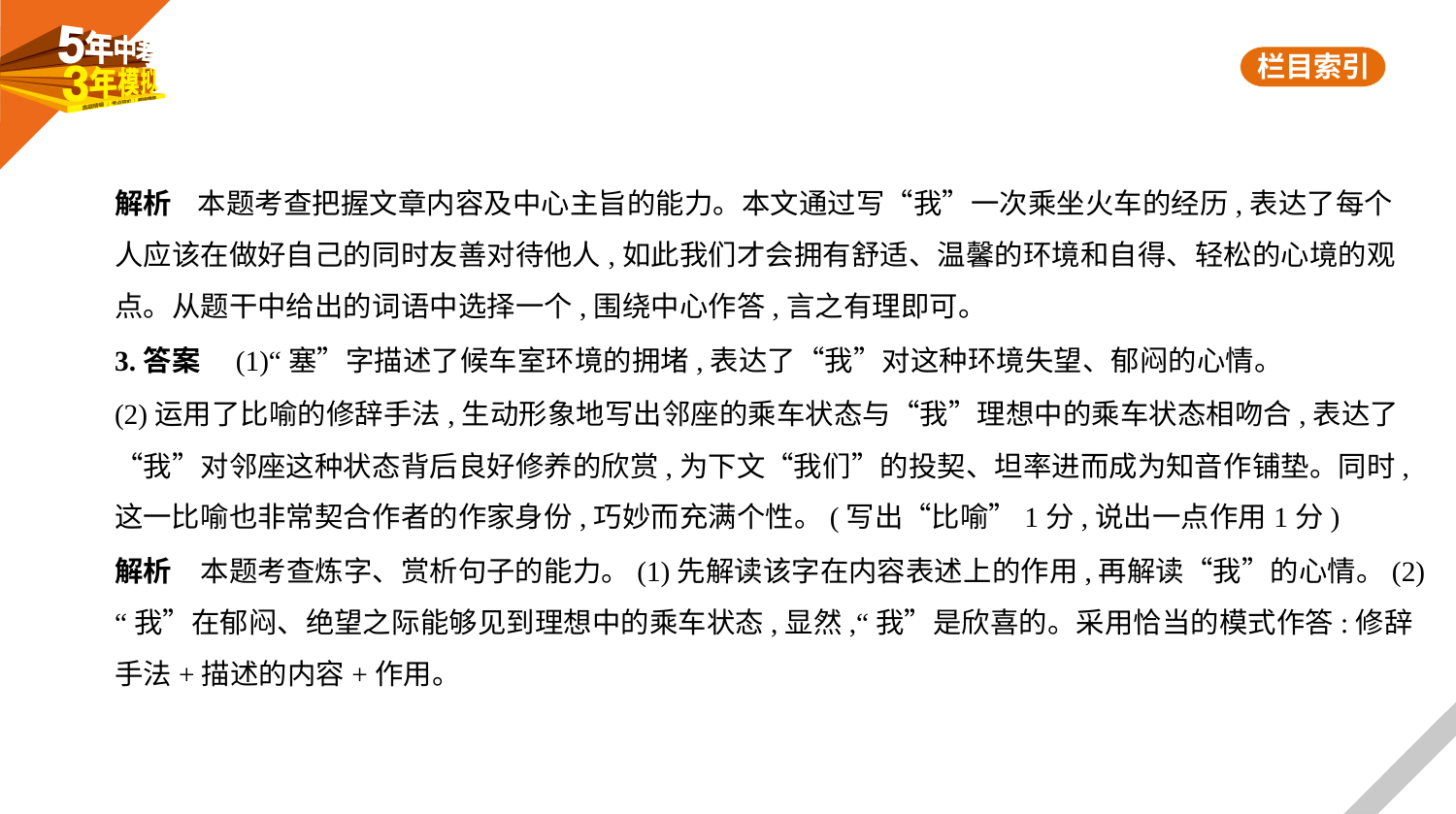

解析    本题考查把握文章内容及中心主旨的能力。本文通过写“我”一次乘坐火车的经历,表达了每个
人应该在做好自己的同时友善对待他人,如此我们才会拥有舒适、温馨的环境和自得、轻松的心境的观
点。从题干中给出的词语中选择一个,围绕中心作答,言之有理即可。
3.答案　(1)“塞”字描述了候车室环境的拥堵,表达了“我”对这种环境失望、郁闷的心情。
(2)运用了比喻的修辞手法,生动形象地写出邻座的乘车状态与“我”理想中的乘车状态相吻合,表达了
“我”对邻座这种状态背后良好修养的欣赏,为下文“我们”的投契、坦率进而成为知音作铺垫。同时,
这一比喻也非常契合作者的作家身份,巧妙而充满个性。(写出“比喻”1分,说出一点作用1分)
解析　本题考查炼字、赏析句子的能力。(1)先解读该字在内容表述上的作用,再解读“我”的心情。(2)
“我”在郁闷、绝望之际能够见到理想中的乘车状态,显然,“我”是欣喜的。采用恰当的模式作答:修辞
手法+描述的内容+作用。